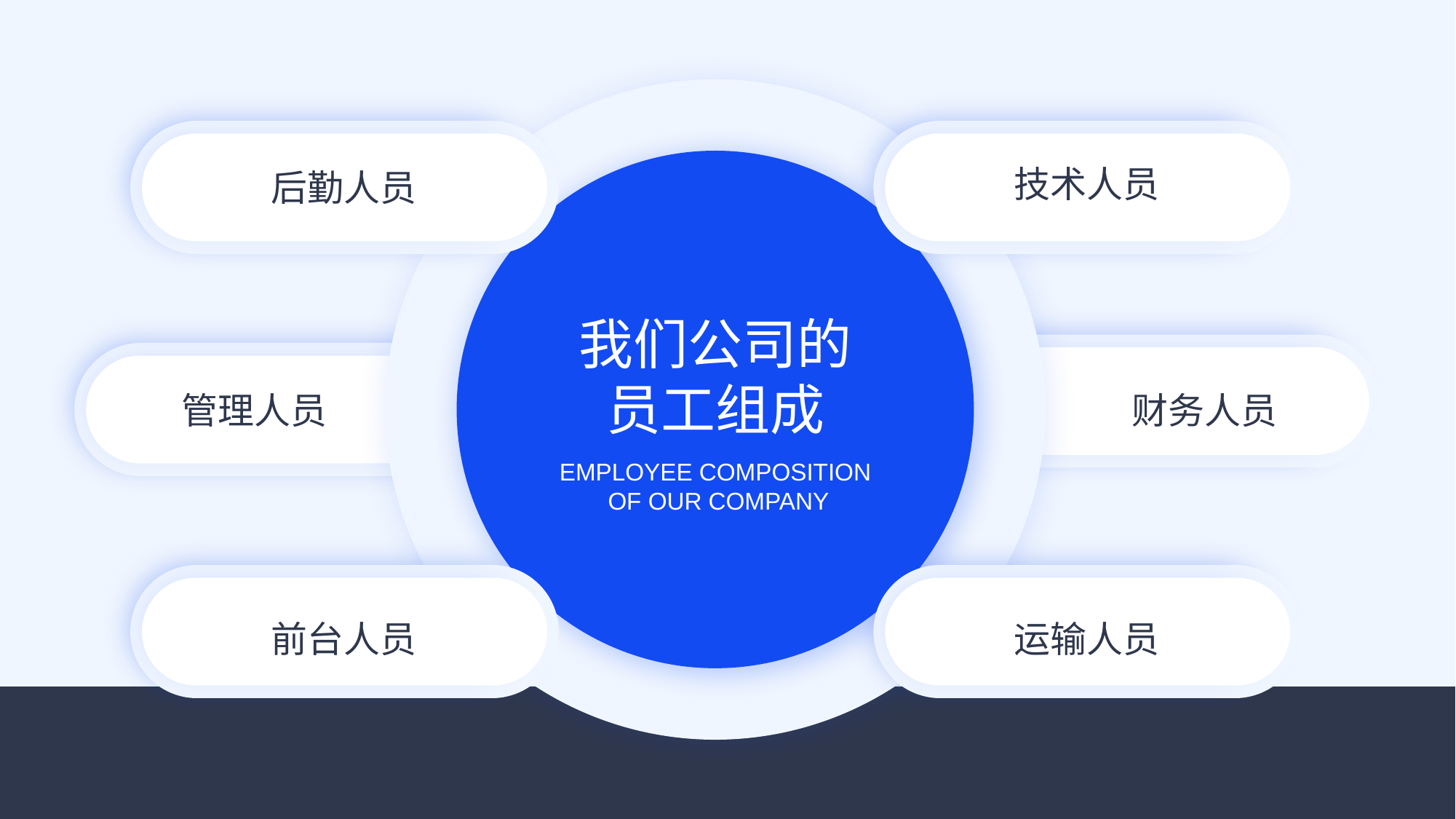

技术人员
后勤人员
我们公司的
员工组成

管理人员
财务人员
EMPLOYEE COMPOSITION
 OF OUR COMPANY

前台人员
运输人员